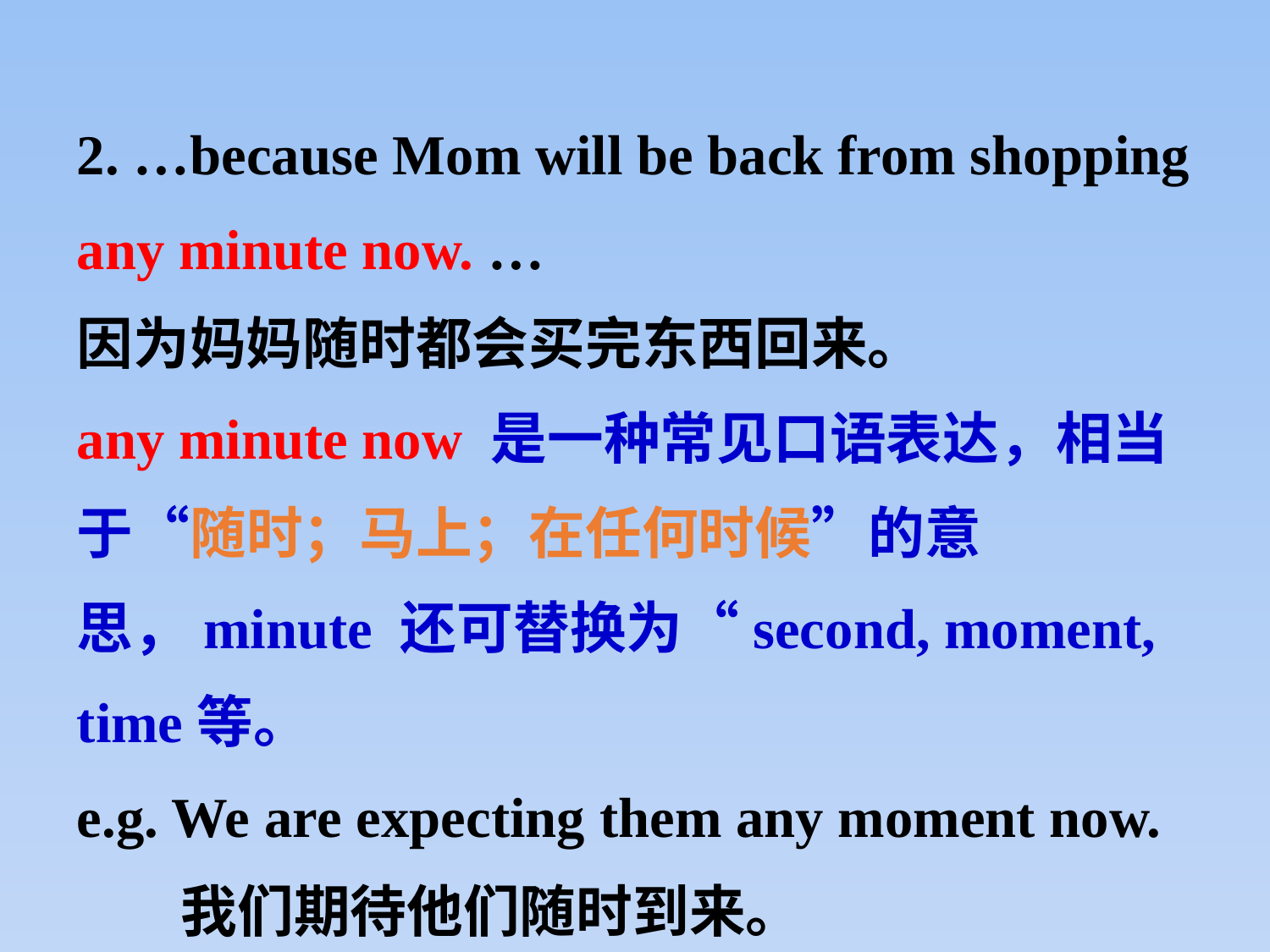

2. …because Mom will be back from shopping any minute now. …
因为妈妈随时都会买完东西回来。
any minute now 是一种常见口语表达，相当于“随时；马上；在任何时候”的意思，minute 还可替换为“second, moment, time等。
e.g. We are expecting them any moment now.
       我们期待他们随时到来。